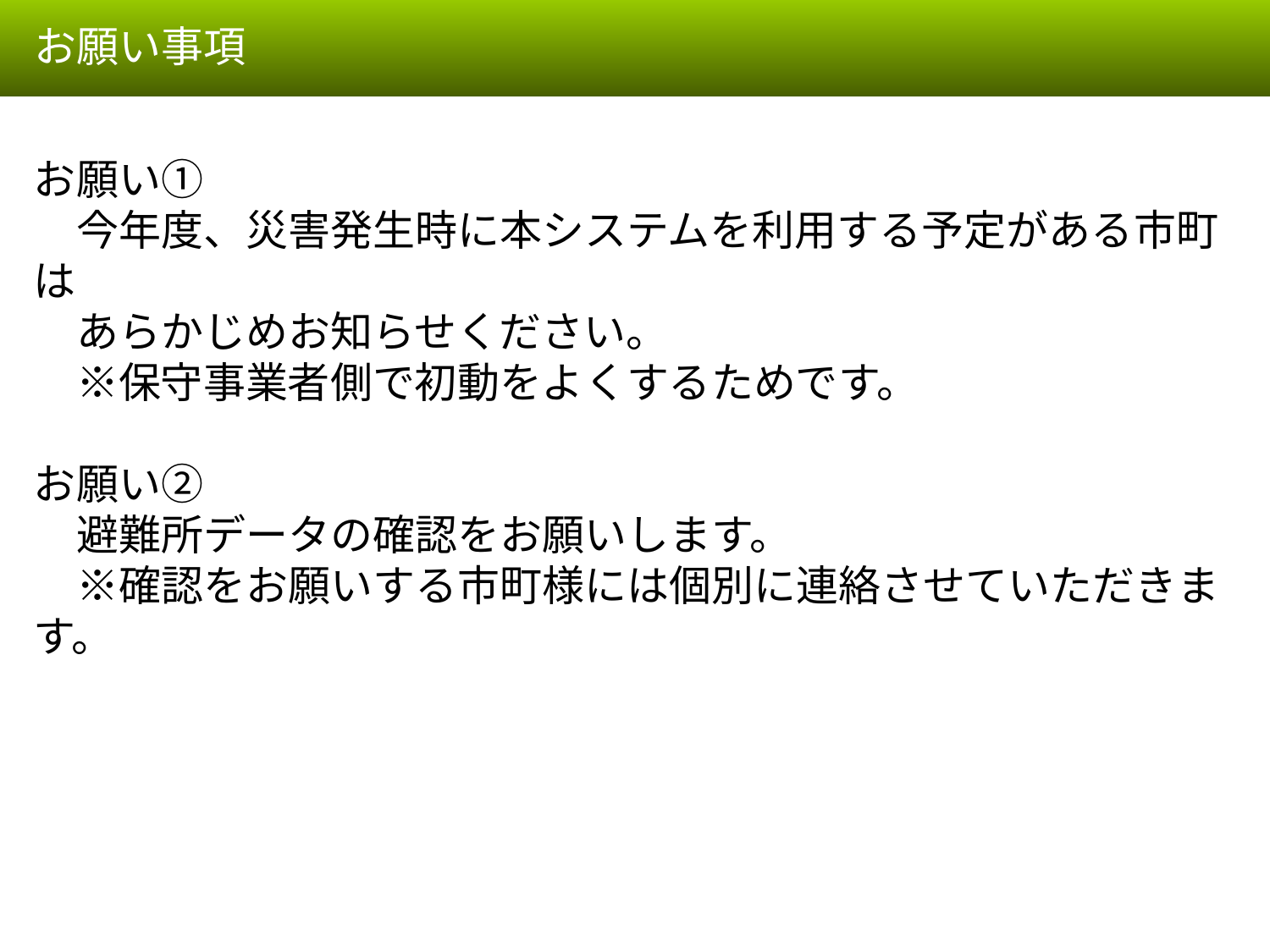

お願い事項
お願い①
　今年度、災害発生時に本システムを利用する予定がある市町は
　あらかじめお知らせください。
　※保守事業者側で初動をよくするためです。

お願い②
　避難所データの確認をお願いします。
　※確認をお願いする市町様には個別に連絡させていただきます。